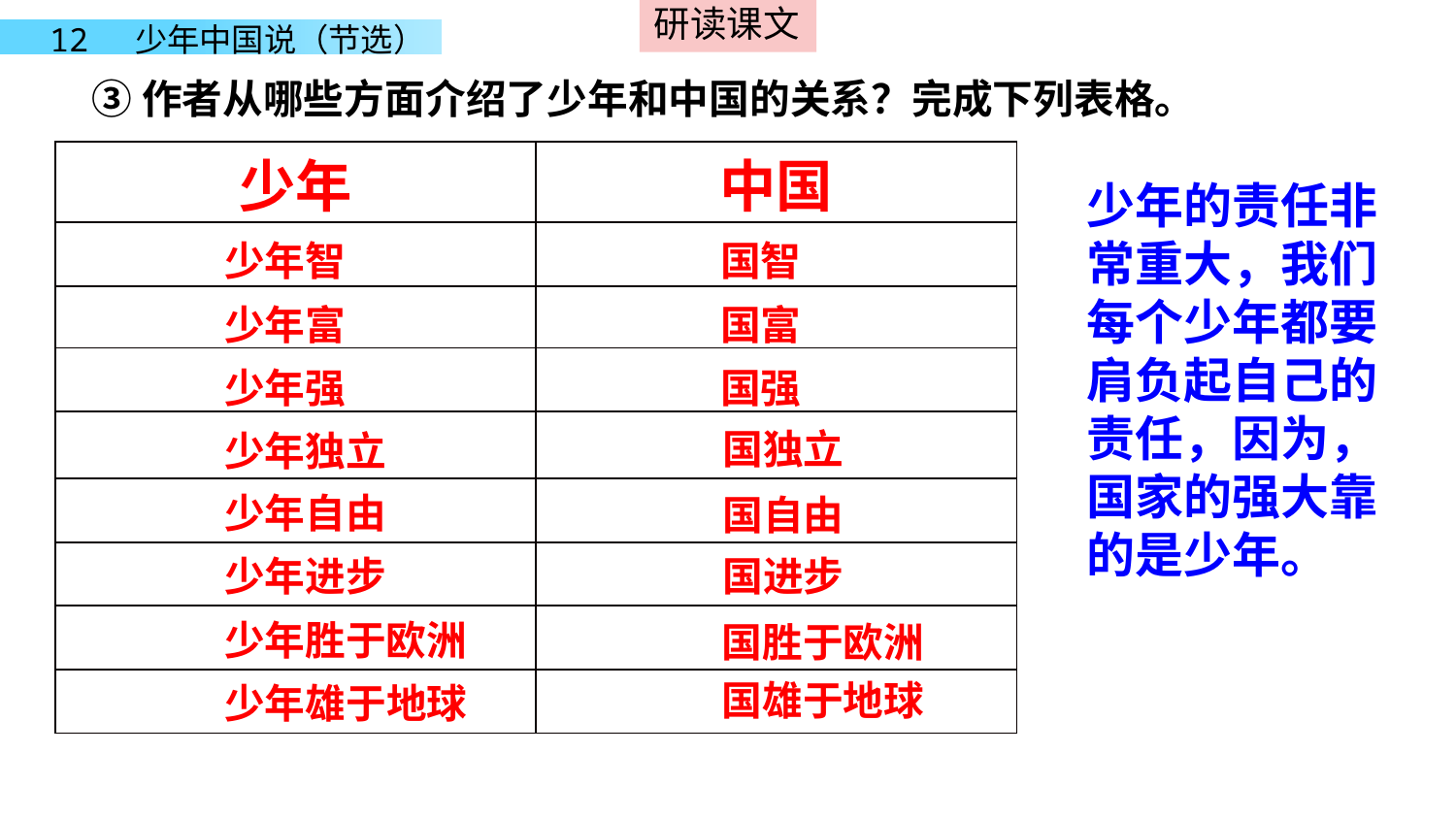

研读课文
③作者从哪些方面介绍了少年和中国的关系？完成下列表格。
| 少年 | 中国 |
| --- | --- |
|  |  |
|  |  |
|  |  |
|  |  |
|  |  |
|  |  |
|  |  |
|  |  |
少年的责任非常重大，我们每个少年都要肩负起自己的责任，因为，国家的强大靠的是少年。
少年智
国智
少年富
国富
少年强
国强
国独立
少年独立
少年自由
国自由
少年进步
国进步
少年胜于欧洲
 国胜于欧洲
 国雄于地球
少年雄于地球